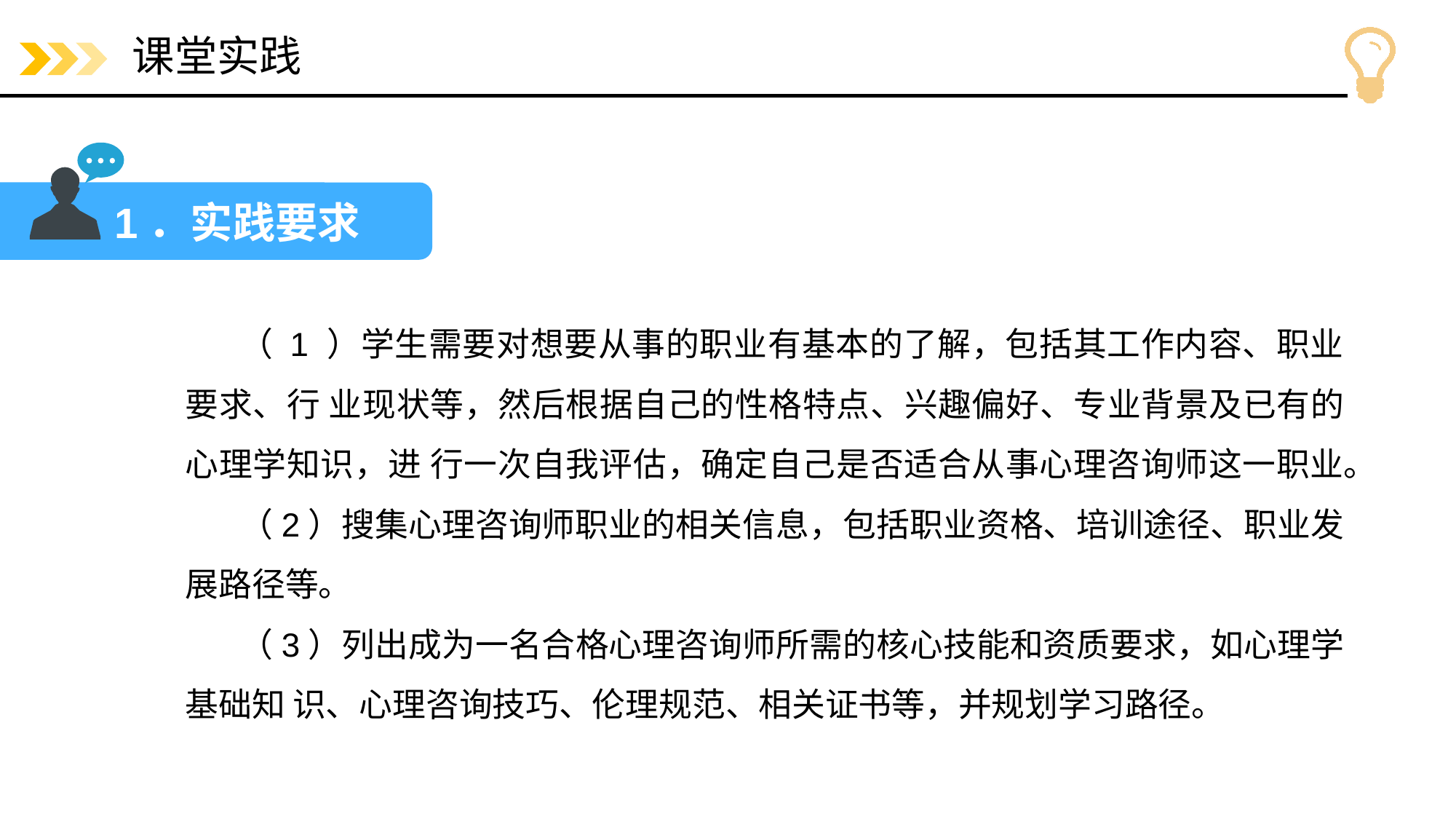

28
# 课堂实践

        1．实践要求
（ 1 ）学生需要对想要从事的职业有基本的了解，包括其工作内容、职业要求、行 业现状等，然后根据自己的性格特点、兴趣偏好、专业背景及已有的心理学知识，进 行一次自我评估，确定自己是否适合从事心理咨询师这一职业。
（2）搜集心理咨询师职业的相关信息，包括职业资格、培训途径、职业发展路径等。
（3）列出成为一名合格心理咨询师所需的核心技能和资质要求，如心理学基础知 识、心理咨询技巧、伦理规范、相关证书等，并规划学习路径。